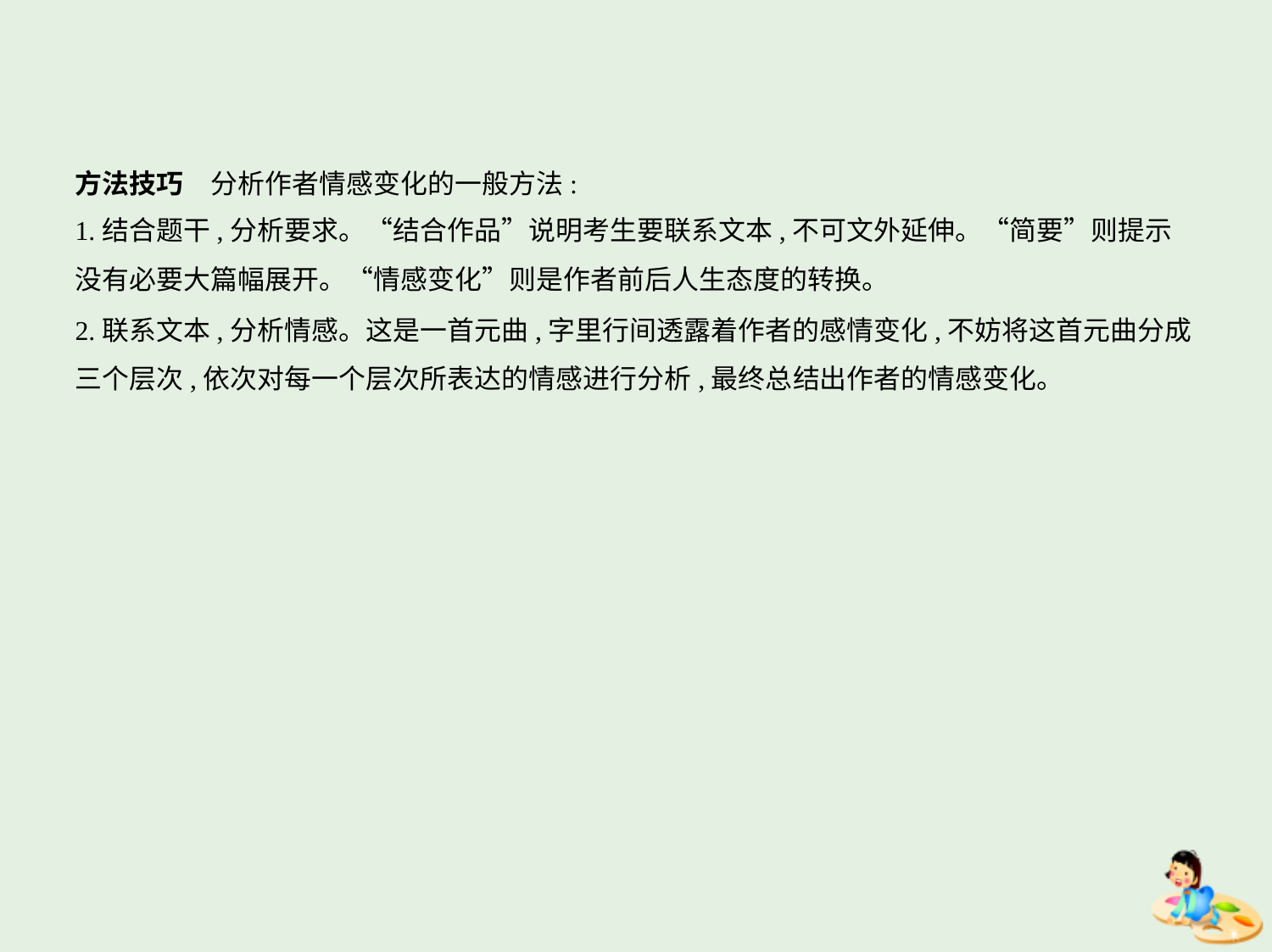

方法技巧　分析作者情感变化的一般方法:
1.结合题干,分析要求。“结合作品”说明考生要联系文本,不可文外延伸。“简要”则提示
没有必要大篇幅展开。“情感变化”则是作者前后人生态度的转换。
2.联系文本,分析情感。这是一首元曲,字里行间透露着作者的感情变化,不妨将这首元曲分成
三个层次,依次对每一个层次所表达的情感进行分析,最终总结出作者的情感变化。